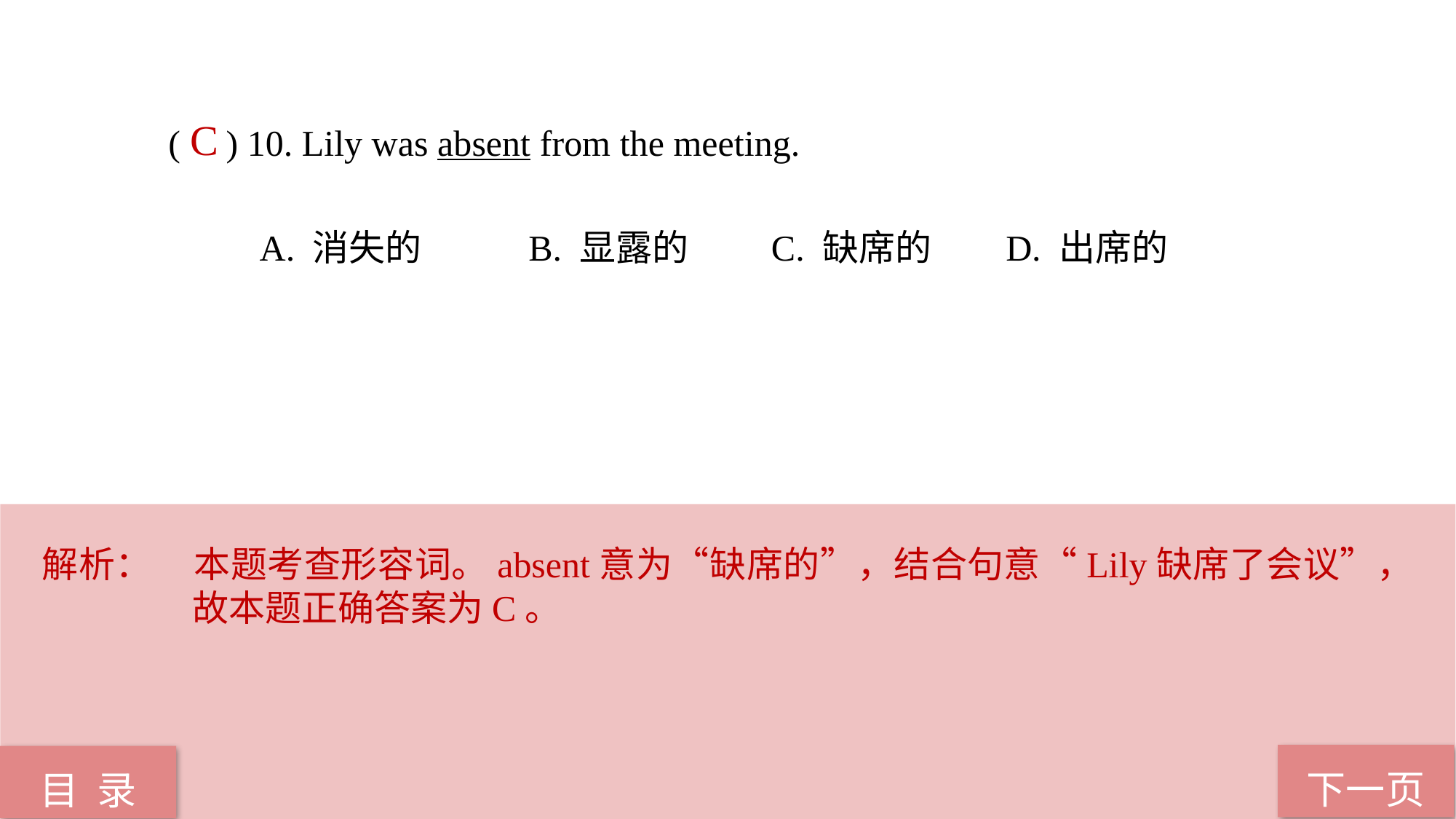

(     ) 10. Lily was absent from the meeting.

          A. 消失的            B. 显露的         C. 缺席的        D. 出席的
C
解析：	本题考查形容词。absent意为“缺席的”，结合句意“Lily缺席了会议”，故本题正确答案为C。